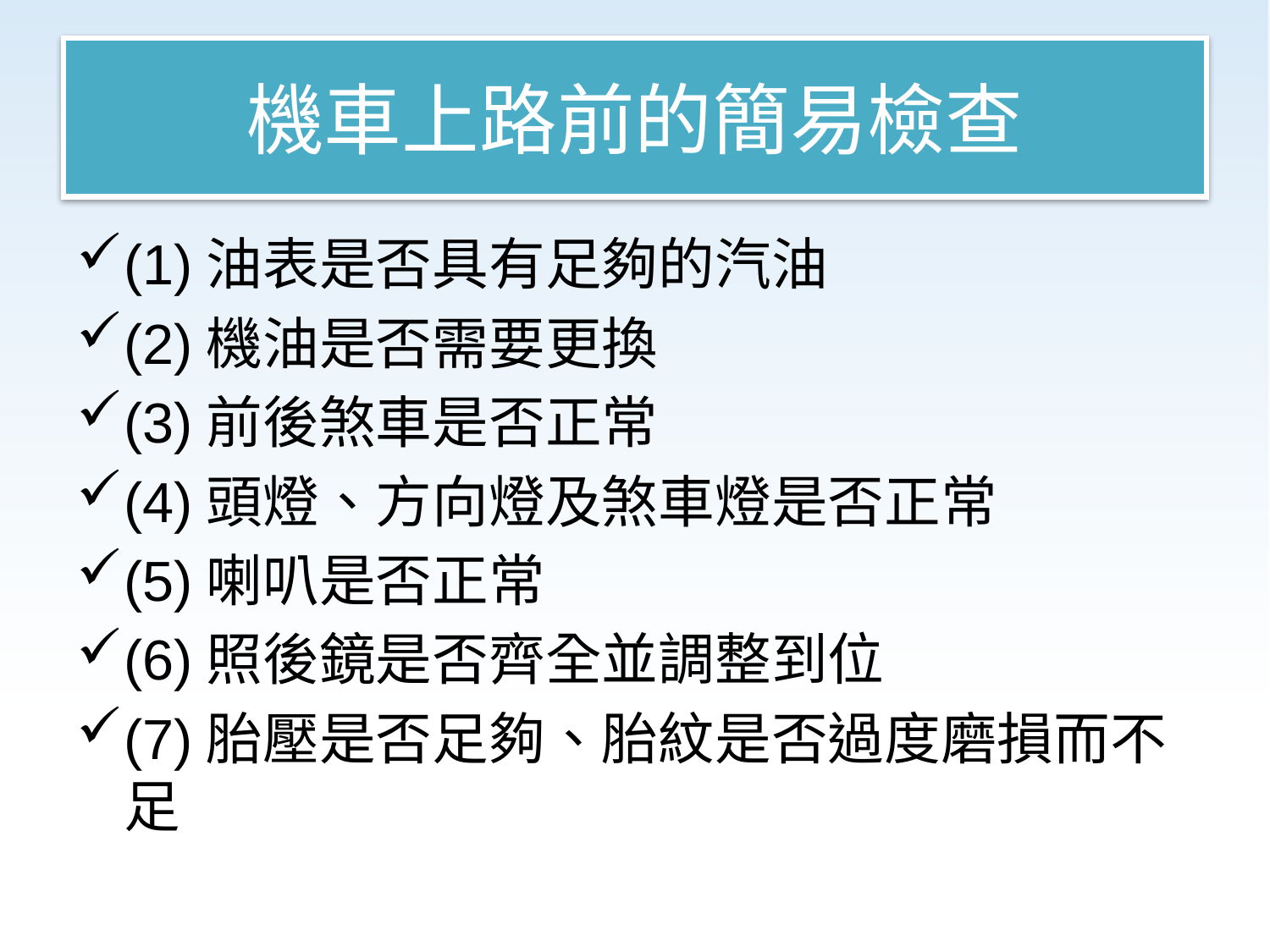

# 機車上路前的簡易檢查
(1)油表是否具有足夠的汽油
(2)機油是否需要更換
(3)前後煞車是否正常
(4)頭燈、方向燈及煞車燈是否正常
(5)喇叭是否正常
(6)照後鏡是否齊全並調整到位
(7)胎壓是否足夠、胎紋是否過度磨損而不足